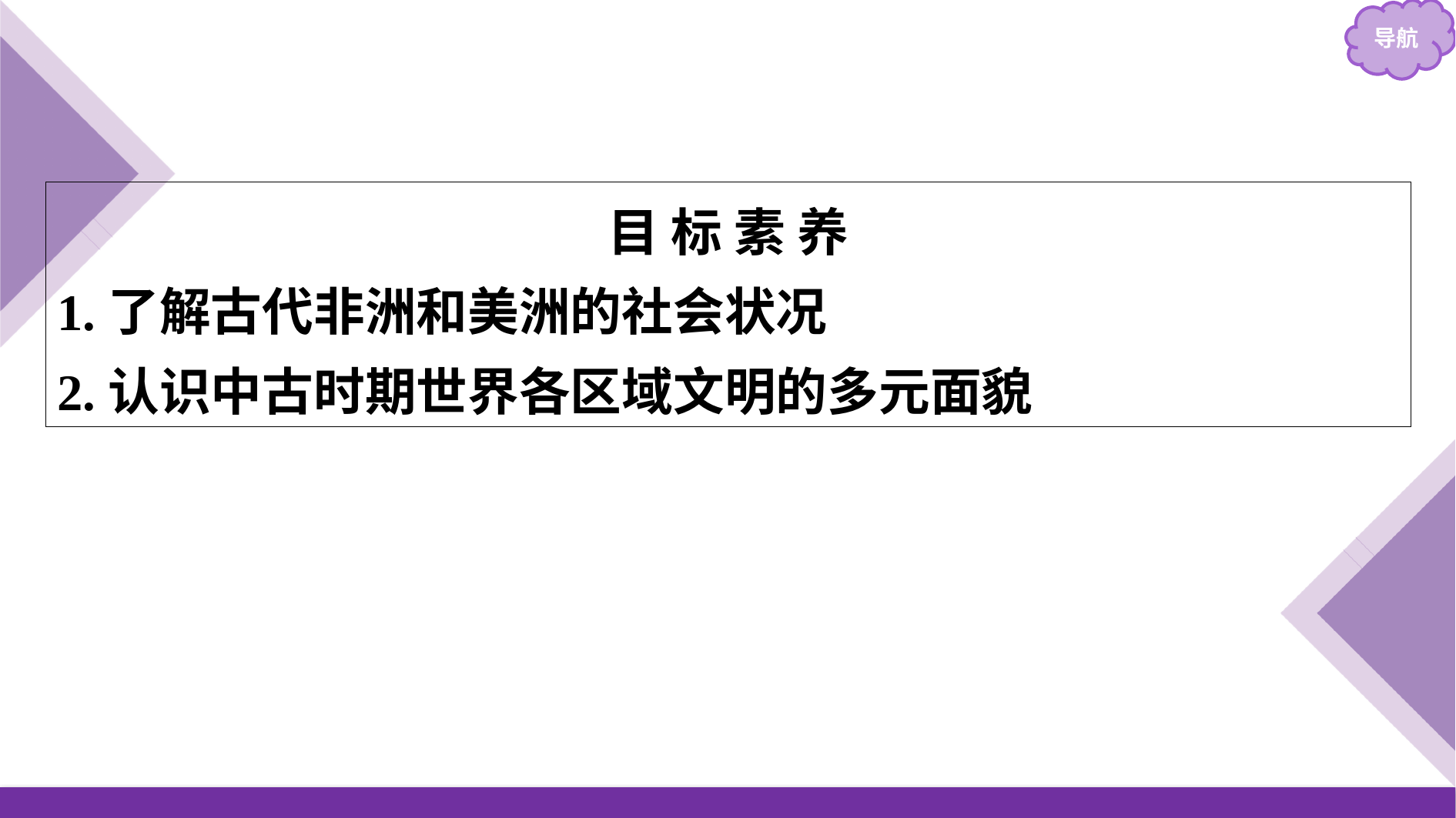

目 标 素 养
1.了解古代非洲和美洲的社会状况
2.认识中古时期世界各区域文明的多元面貌